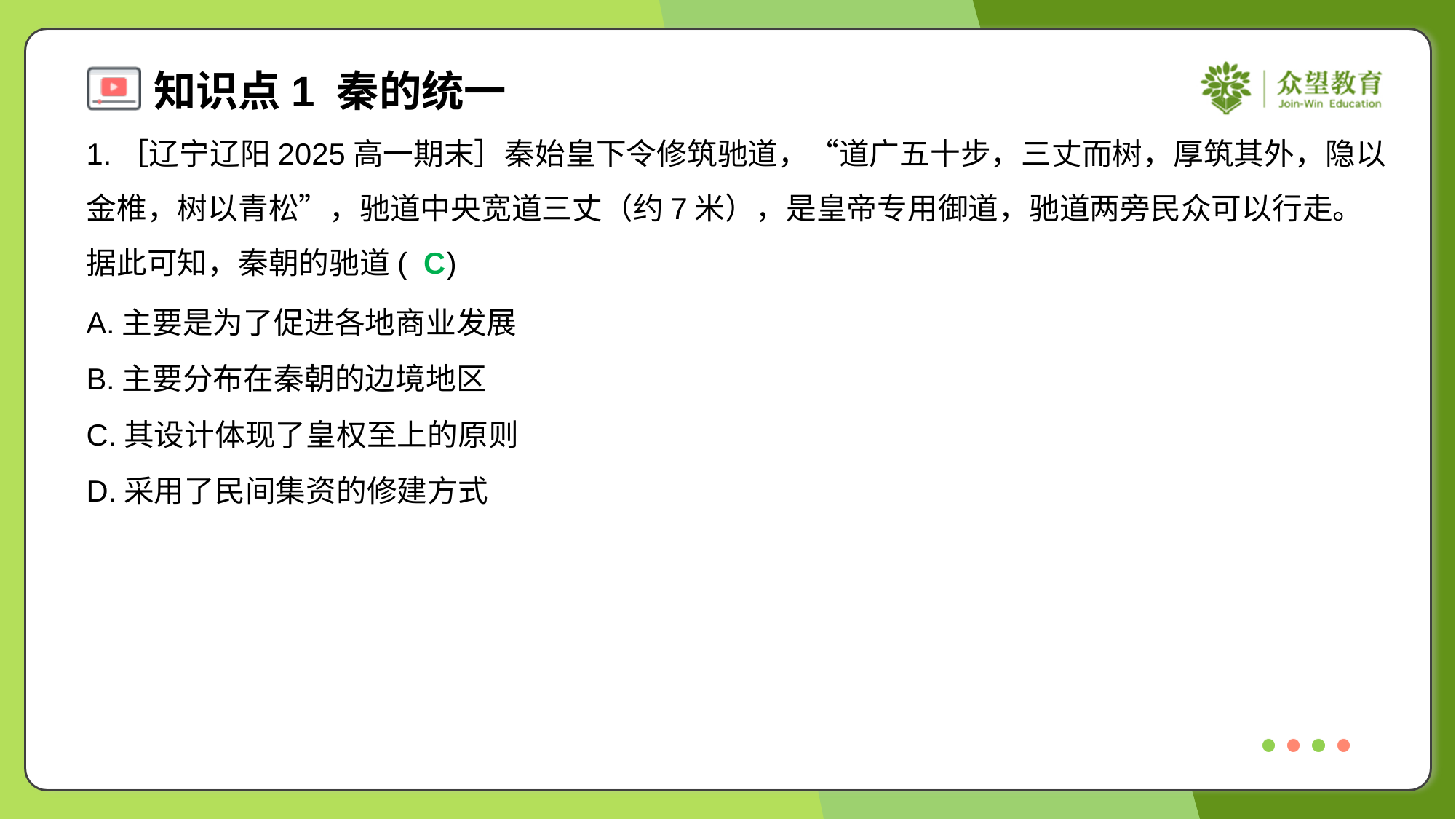

1.［辽宁辽阳2025高一期末］秦始皇下令修筑驰道，“道广五十步，三丈而树，厚筑其外，隐以
金椎，树以青松”，驰道中央宽道三丈（约7米），是皇帝专用御道，驰道两旁民众可以行走。
据此可知，秦朝的驰道(     )
C
A.主要是为了促进各地商业发展
B.主要分布在秦朝的边境地区
C.其设计体现了皇权至上的原则
D.采用了民间集资的修建方式